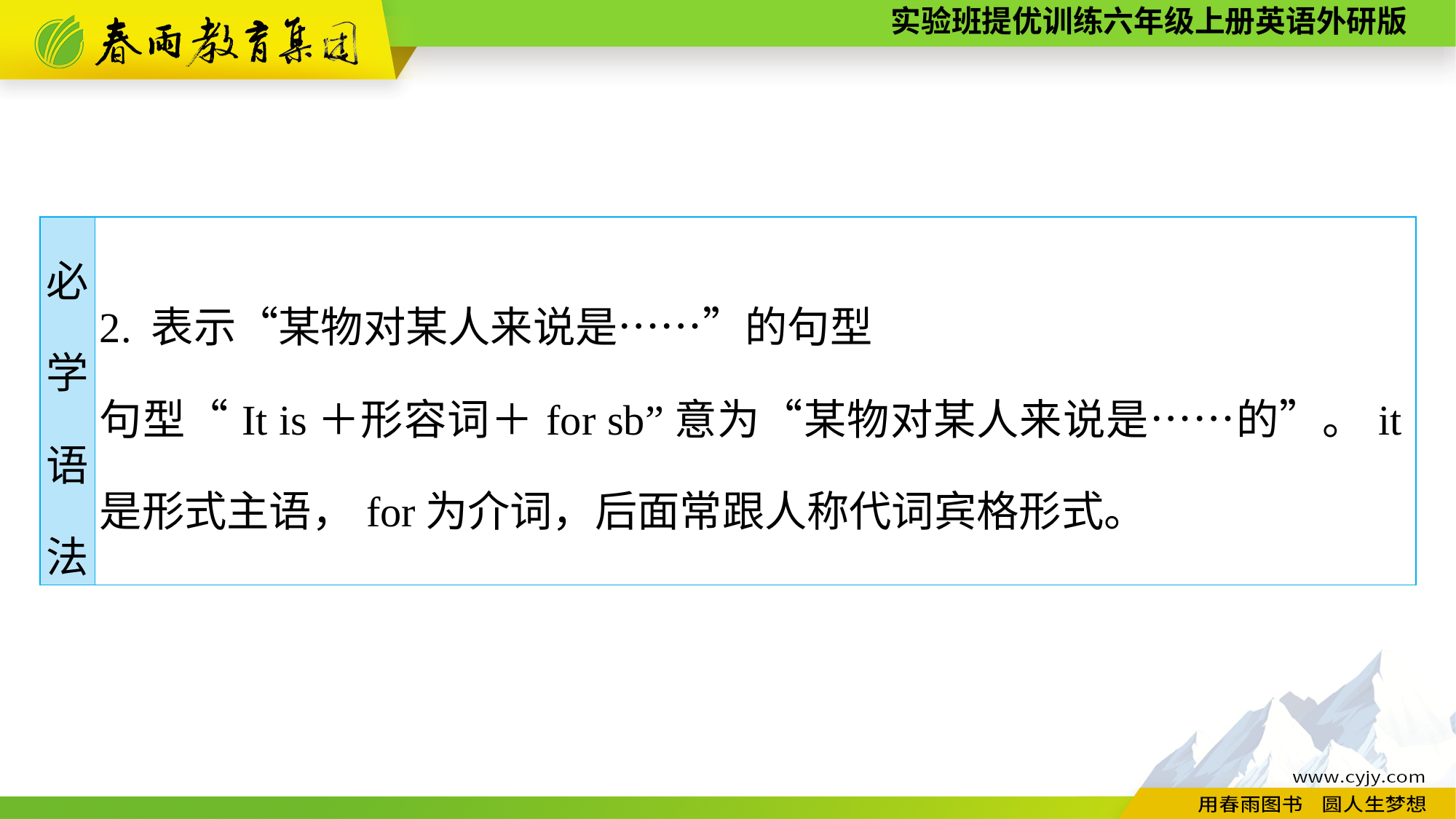

| 必 学 语 法 | 2. 表示“某物对某人来说是……”的句型 句型“It is＋形容词＋for sb”意为“某物对某人来说是……的”。it是形式主语，for为介词，后面常跟人称代词宾格形式。 |
| --- | --- |